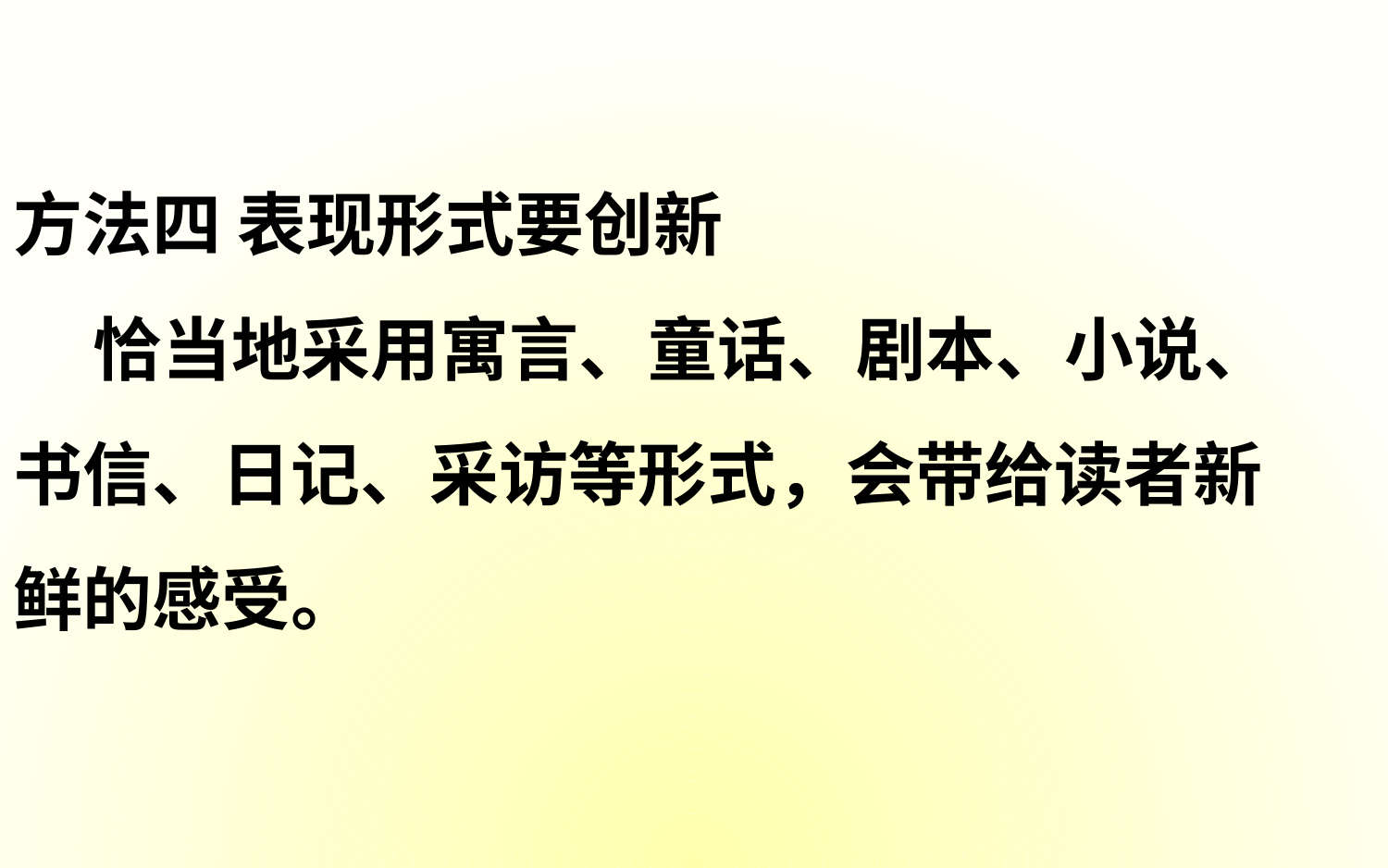

方法四 表现形式要创新
    恰当地采用寓言、童话、剧本、小说、书信、日记、采访等形式，会带给读者新鲜的感受。